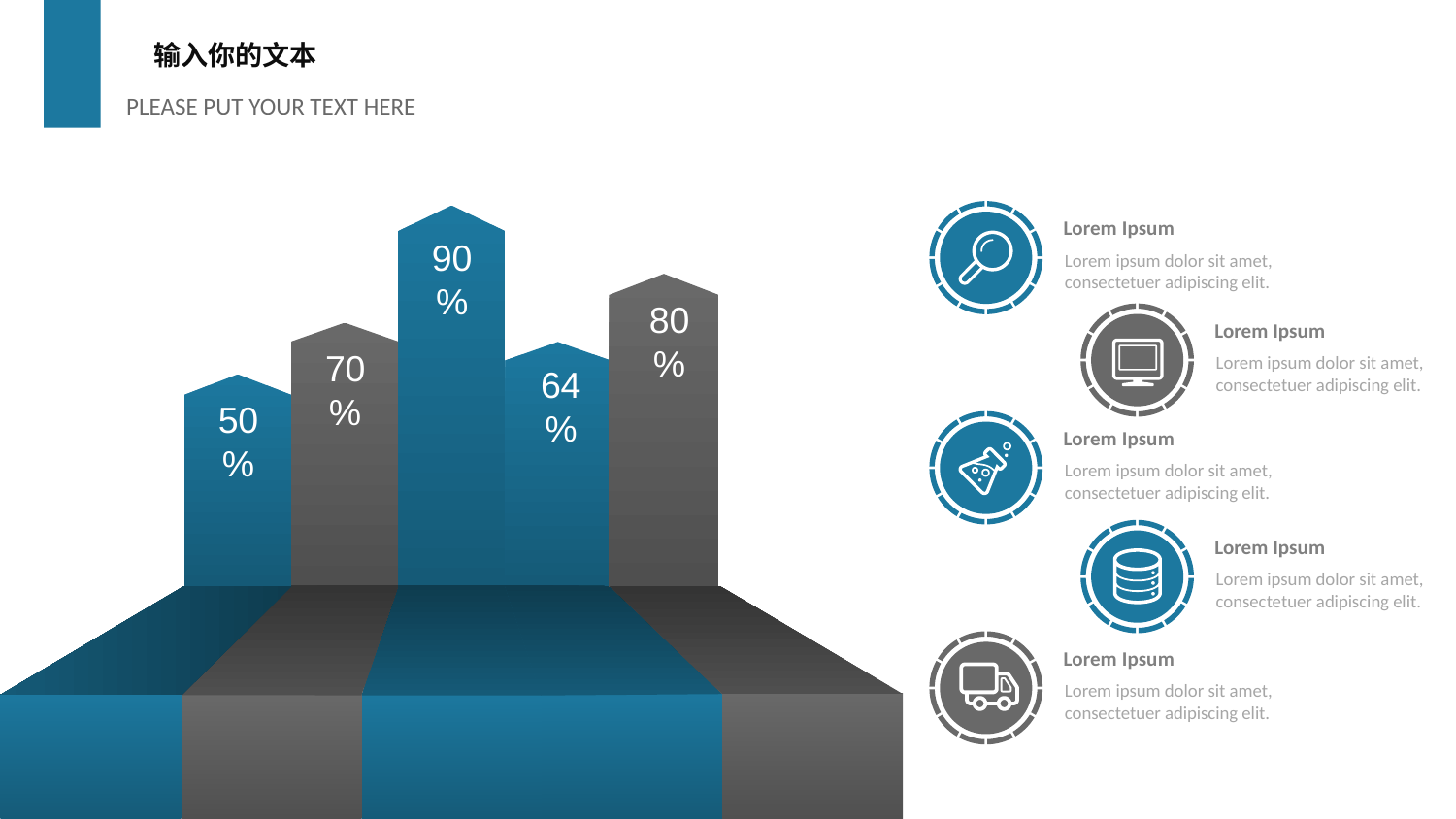

输入你的文本
PLEASE PUT YOUR TEXT HERE

Lorem Ipsum
90%

Lorem ipsum dolor sit amet, consectetuer adipiscing elit.

80%

Lorem Ipsum

70%

Lorem ipsum dolor sit amet, consectetuer adipiscing elit.
64%

50%

Lorem Ipsum

Lorem ipsum dolor sit amet, consectetuer adipiscing elit.

Lorem Ipsum

Lorem ipsum dolor sit amet, consectetuer adipiscing elit.

Lorem Ipsum

Lorem ipsum dolor sit amet, consectetuer adipiscing elit.